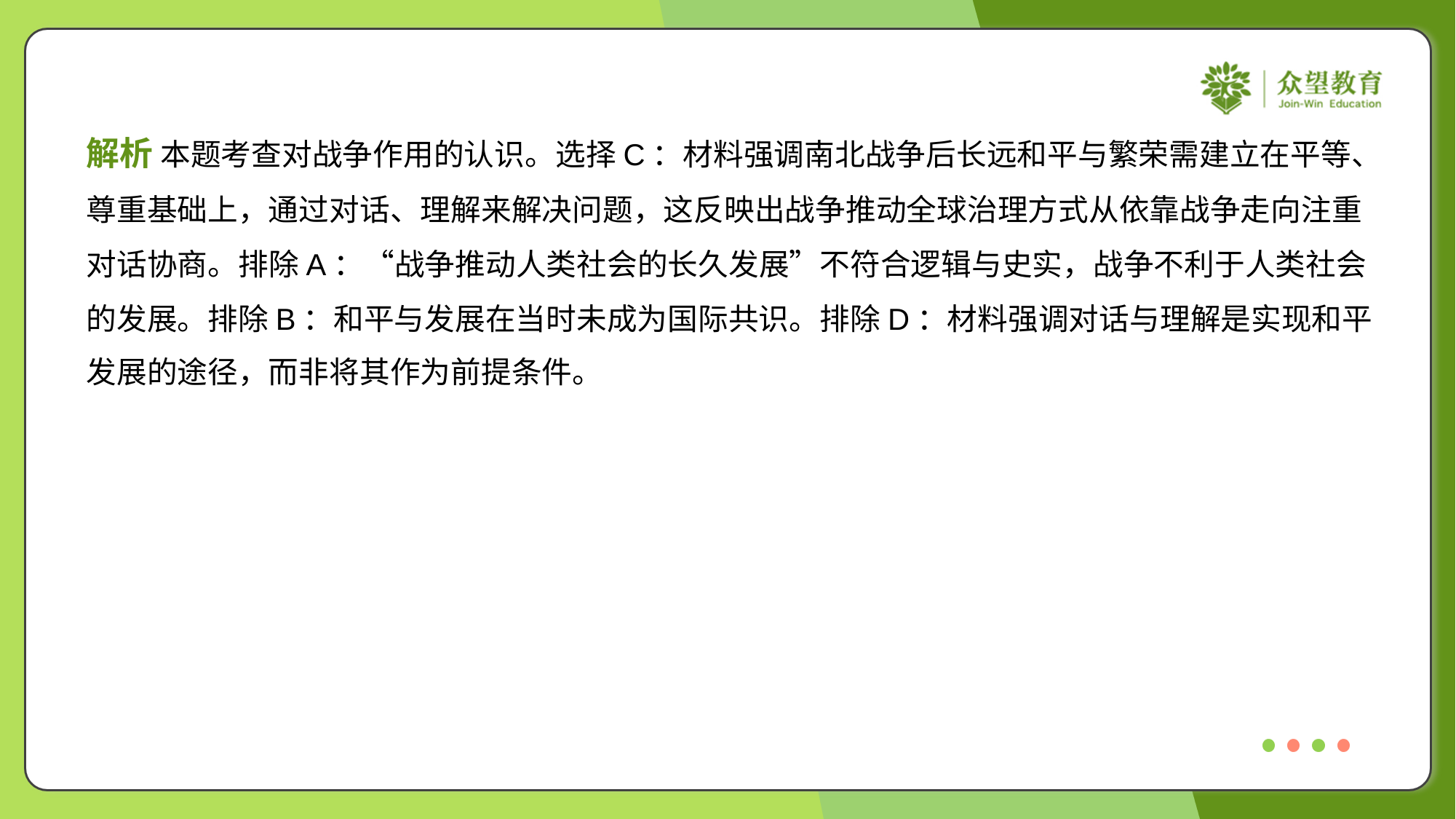

解析 本题考查对战争作用的认识。选择C：材料强调南北战争后长远和平与繁荣需建立在平等、
尊重基础上，通过对话、理解来解决问题，这反映出战争推动全球治理方式从依靠战争走向注重
对话协商。排除A：“战争推动人类社会的长久发展”不符合逻辑与史实，战争不利于人类社会
的发展。排除B：和平与发展在当时未成为国际共识。排除D：材料强调对话与理解是实现和平
发展的途径，而非将其作为前提条件。